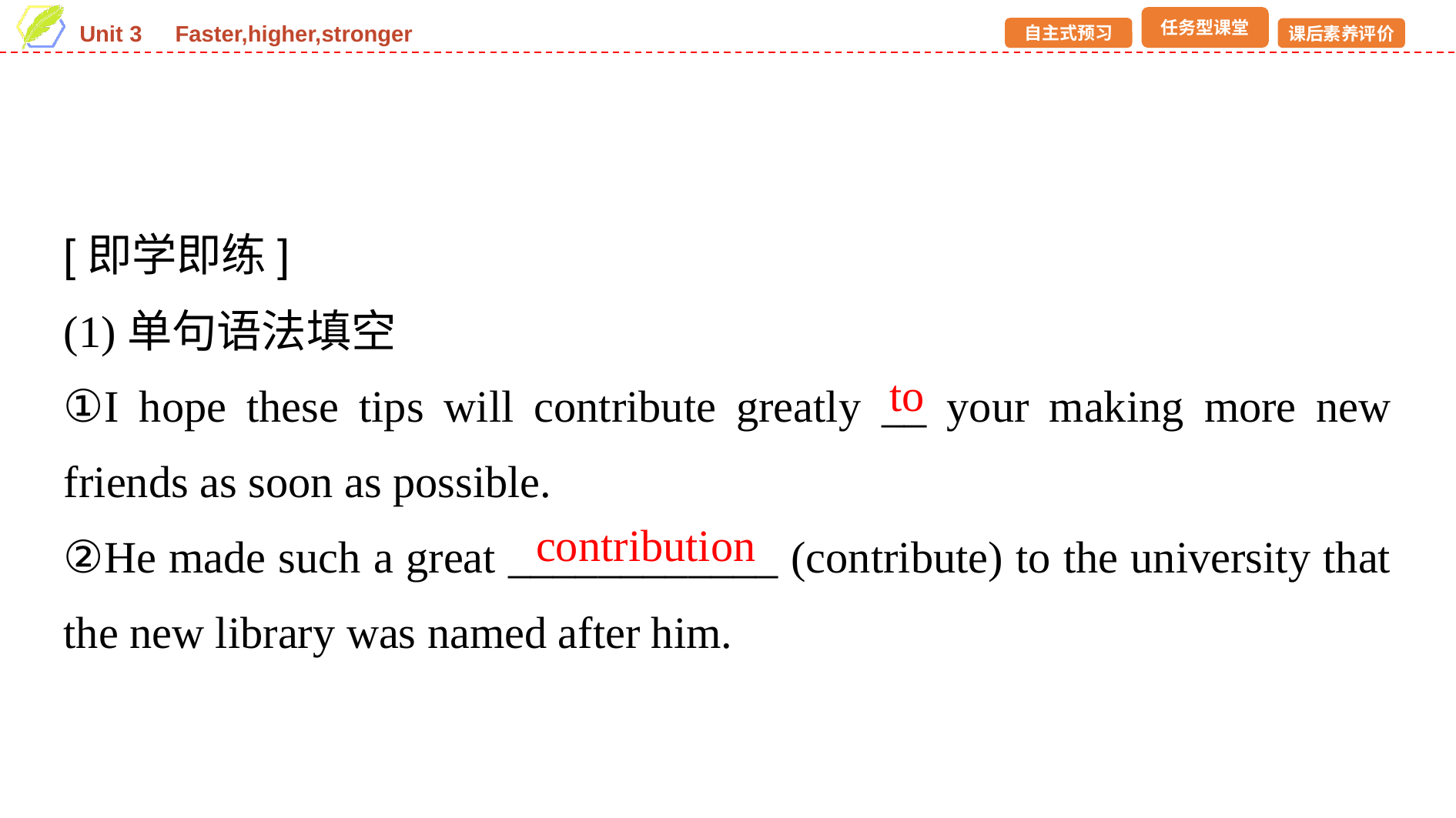

[即学即练]
(1)单句语法填空
①I hope these tips will contribute greatly __ your making more new friends as soon as possible.
②He made such a great ____________ (contribute) to the university that the new library was named after him.
to
contribution